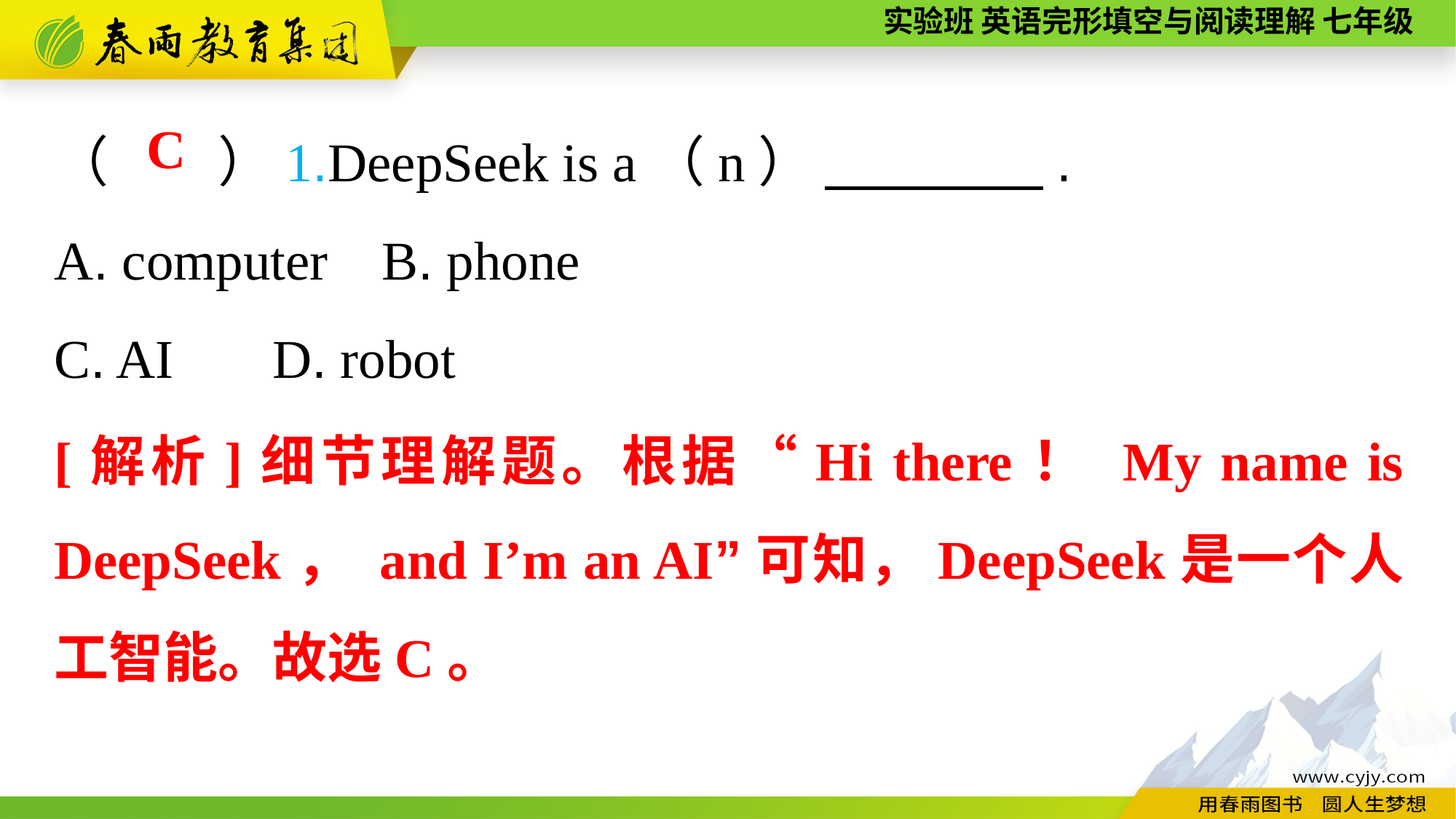

（　　）1.DeepSeek is a（n） 　　　　.
A. computer	B. phone
C. AI	D. robot
C
[解析]细节理解题。根据“Hi there！ My name is DeepSeek， and I’m an AI”可知，DeepSeek是一个人工智能。故选C。